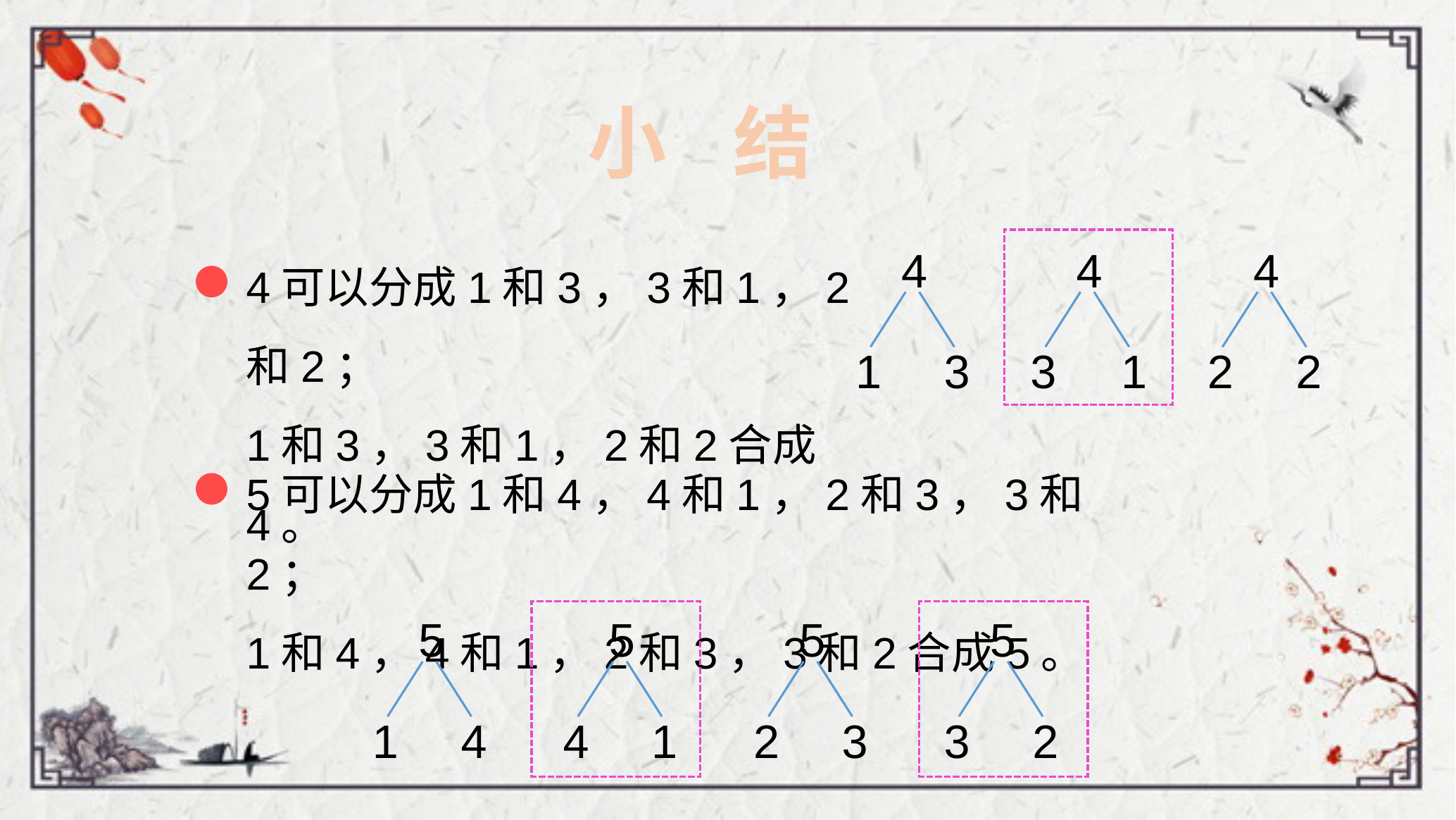

小   结
4可以分成1和3，3和1，2和2；
1和3，3和1，2和2合成4。

4
3
1
4
1
3
4
2
2

5可以分成1和4，4和1，2和3，3和2；
1和4，4和1，2和3，3和2合成5。

5
4
1

5
3
2
5
1
4
5
2
3